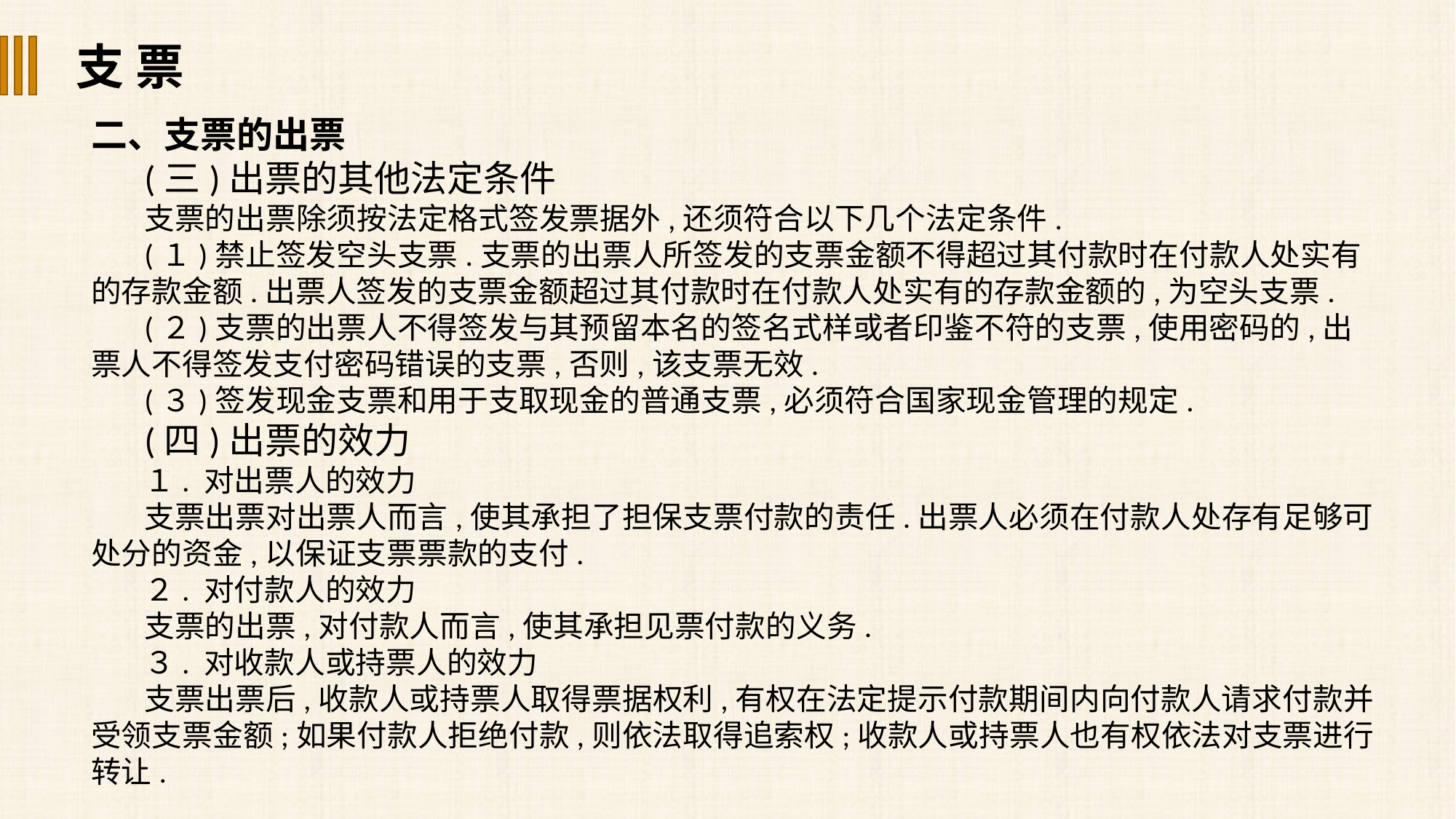

支 票

二、支票的出票
(三)出票的其他法定条件
支票的出票除须按法定格式签发票据外,还须符合以下几个法定条件.
(１)禁止签发空头支票.支票的出票人所签发的支票金额不得超过其付款时在付款人处实有的存款金额.出票人签发的支票金额超过其付款时在付款人处实有的存款金额的,为空头支票.
(２)支票的出票人不得签发与其预留本名的签名式样或者印鉴不符的支票,使用密码的,出票人不得签发支付密码错误的支票,否则,该支票无效.
(３)签发现金支票和用于支取现金的普通支票,必须符合国家现金管理的规定.
(四)出票的效力
１. 对出票人的效力
支票出票对出票人而言,使其承担了担保支票付款的责任.出票人必须在付款人处存有足够可处分的资金,以保证支票票款的支付.
２. 对付款人的效力
支票的出票,对付款人而言,使其承担见票付款的义务.
３. 对收款人或持票人的效力
支票出票后,收款人或持票人取得票据权利,有权在法定提示付款期间内向付款人请求付款并受领支票金额;如果付款人拒绝付款,则依法取得追索权;收款人或持票人也有权依法对支票进行转让.